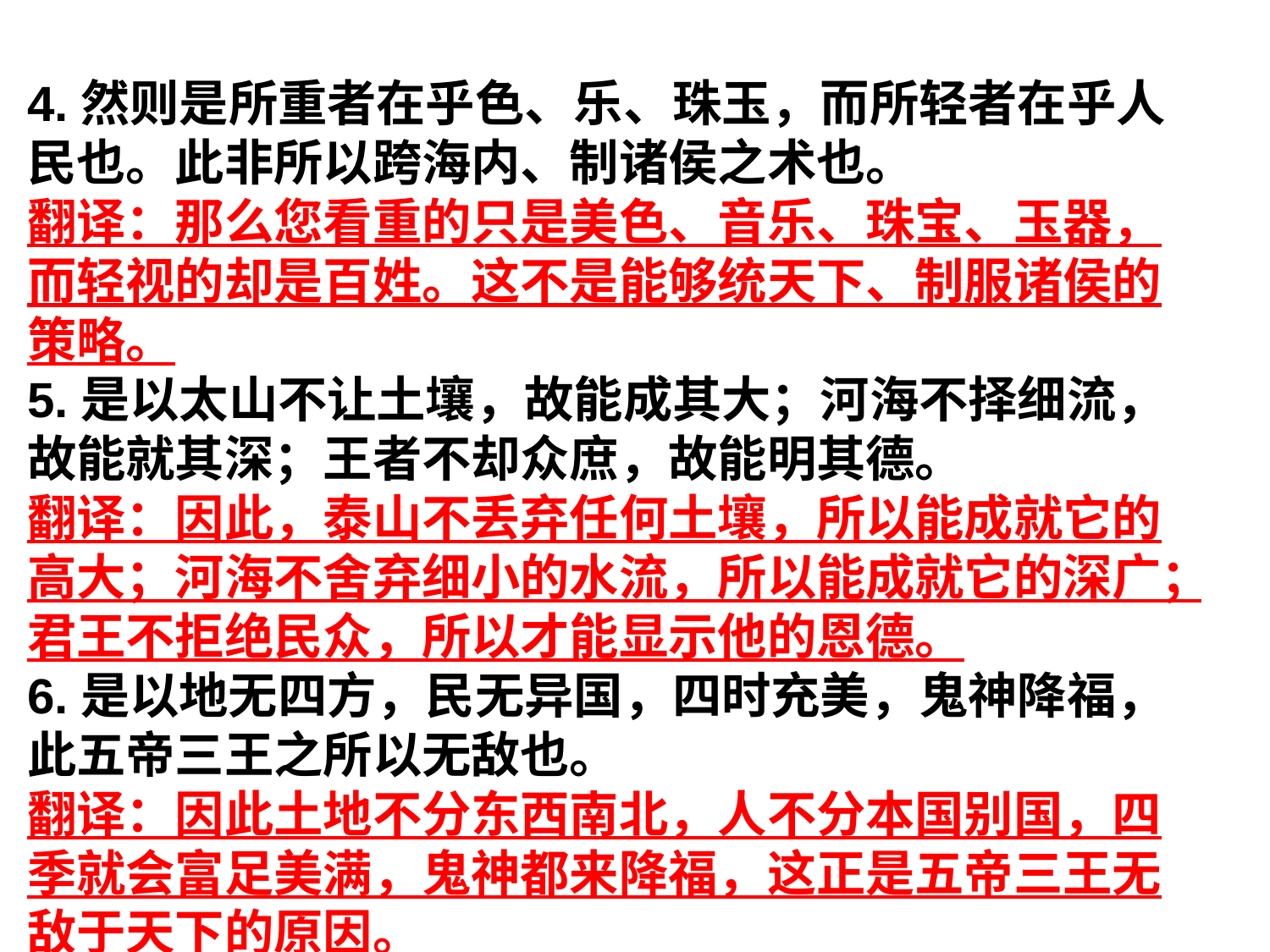

4.然则是所重者在乎色、乐、珠玉，而所轻者在乎人民也。此非所以跨海内、制诸侯之术也。
翻译：那么您看重的只是美色、音乐、珠宝、玉器，而轻视的却是百姓。这不是能够统天下、制服诸侯的策略。
5.是以太山不让土壤，故能成其大；河海不择细流，故能就其深；王者不却众庶，故能明其德。
翻译：因此，泰山不丢弃任何土壤，所以能成就它的高大；河海不舍弃细小的水流，所以能成就它的深广；君王不拒绝民众，所以才能显示他的恩德。
6.是以地无四方，民无异国，四时充美，鬼神降福，此五帝三王之所以无敌也。
翻译：因此土地不分东西南北，人不分本国别国，四季就会富足美满，鬼神都来降福，这正是五帝三王无敌于天下的原因。